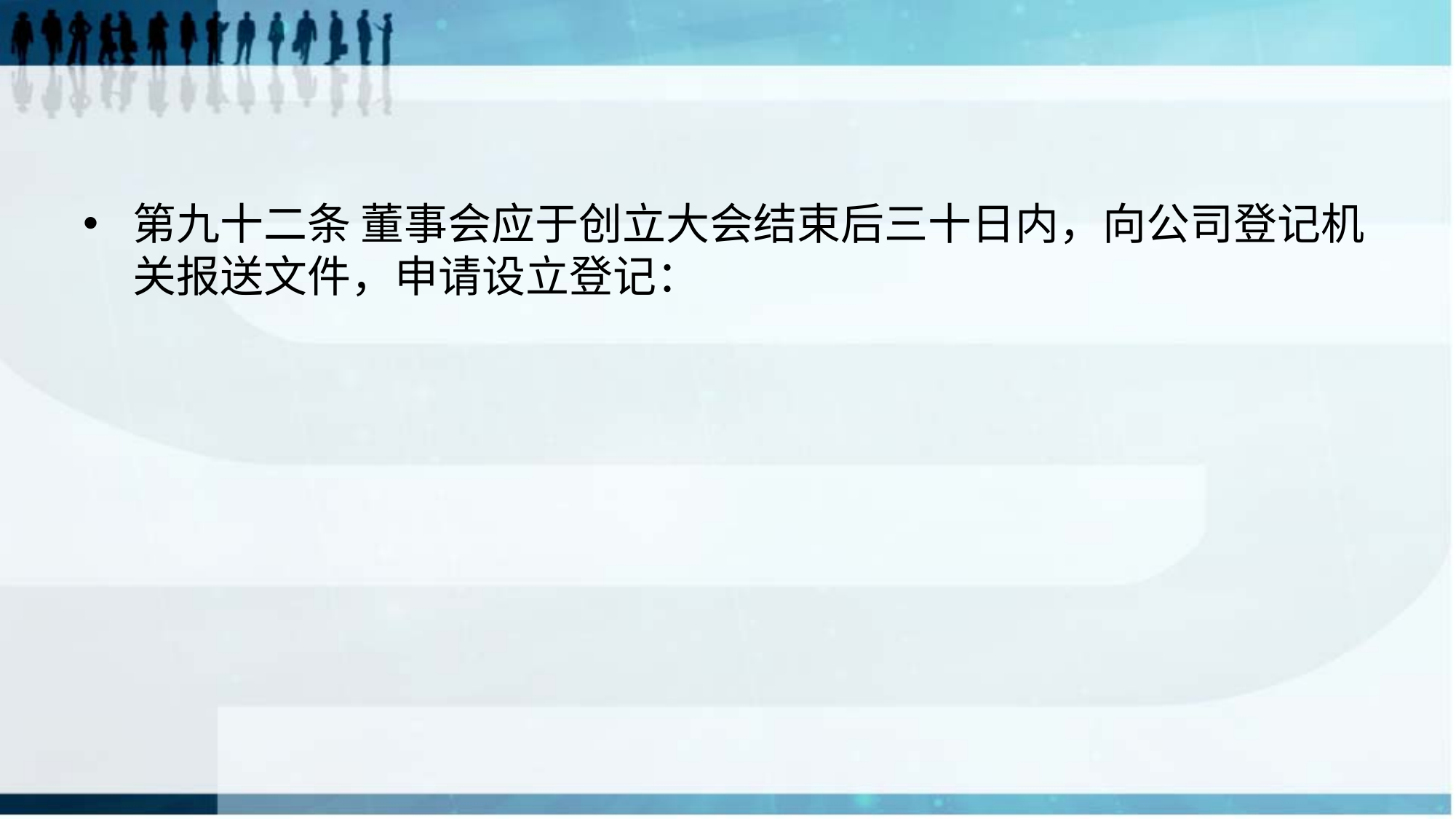

#
第九十二条 董事会应于创立大会结束后三十日内，向公司登记机关报送文件，申请设立登记：